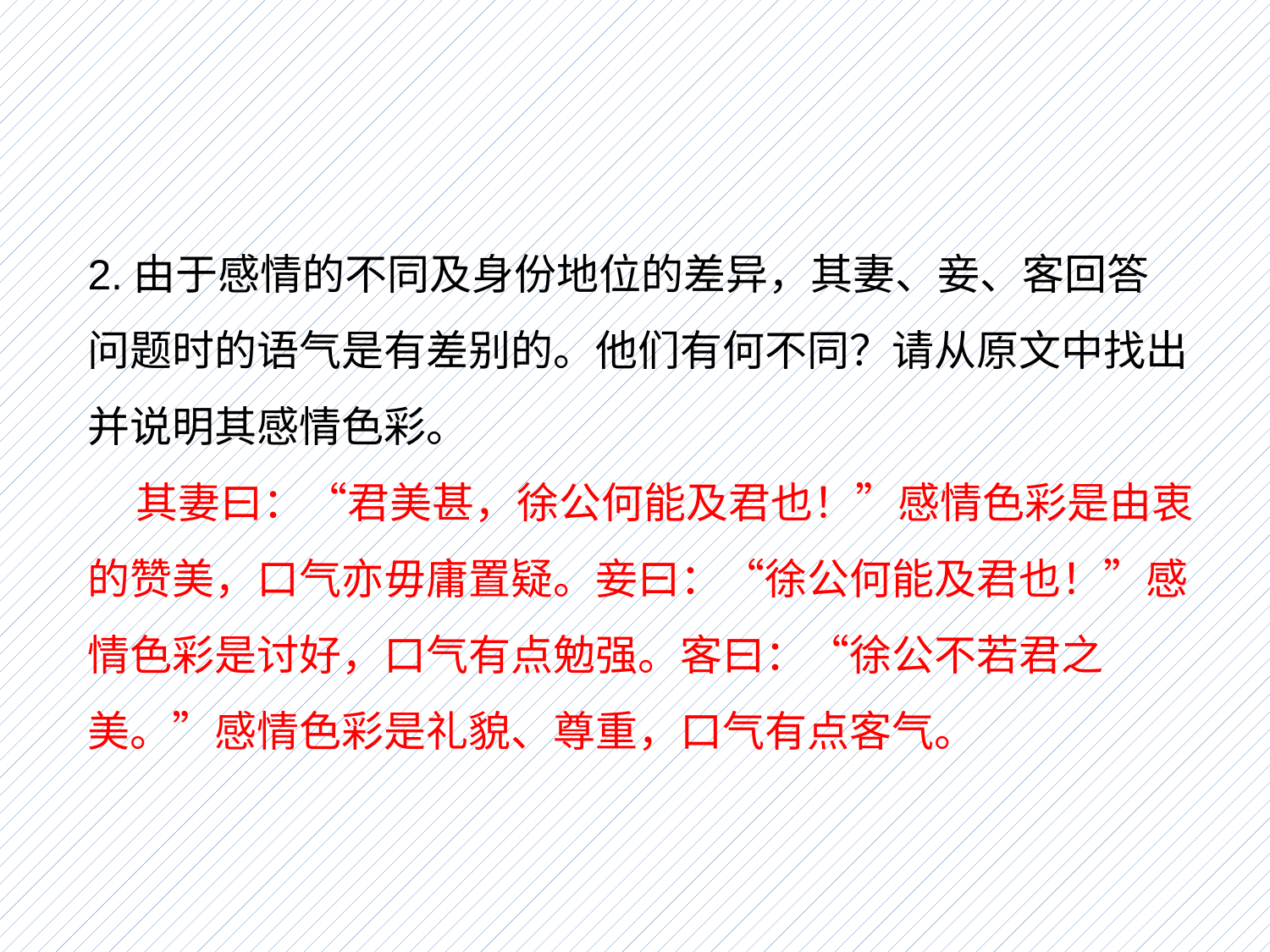

2.由于感情的不同及身份地位的差异，其妻、妾、客回答
问题时的语气是有差别的。他们有何不同？请从原文中找出并说明其感情色彩。
    其妻曰：“君美甚，徐公何能及君也！”感情色彩是由衷的赞美，口气亦毋庸置疑。妾曰：“徐公何能及君也！”感情色彩是讨好，口气有点勉强。客曰：“徐公不若君之美。”感情色彩是礼貌、尊重，口气有点客气。